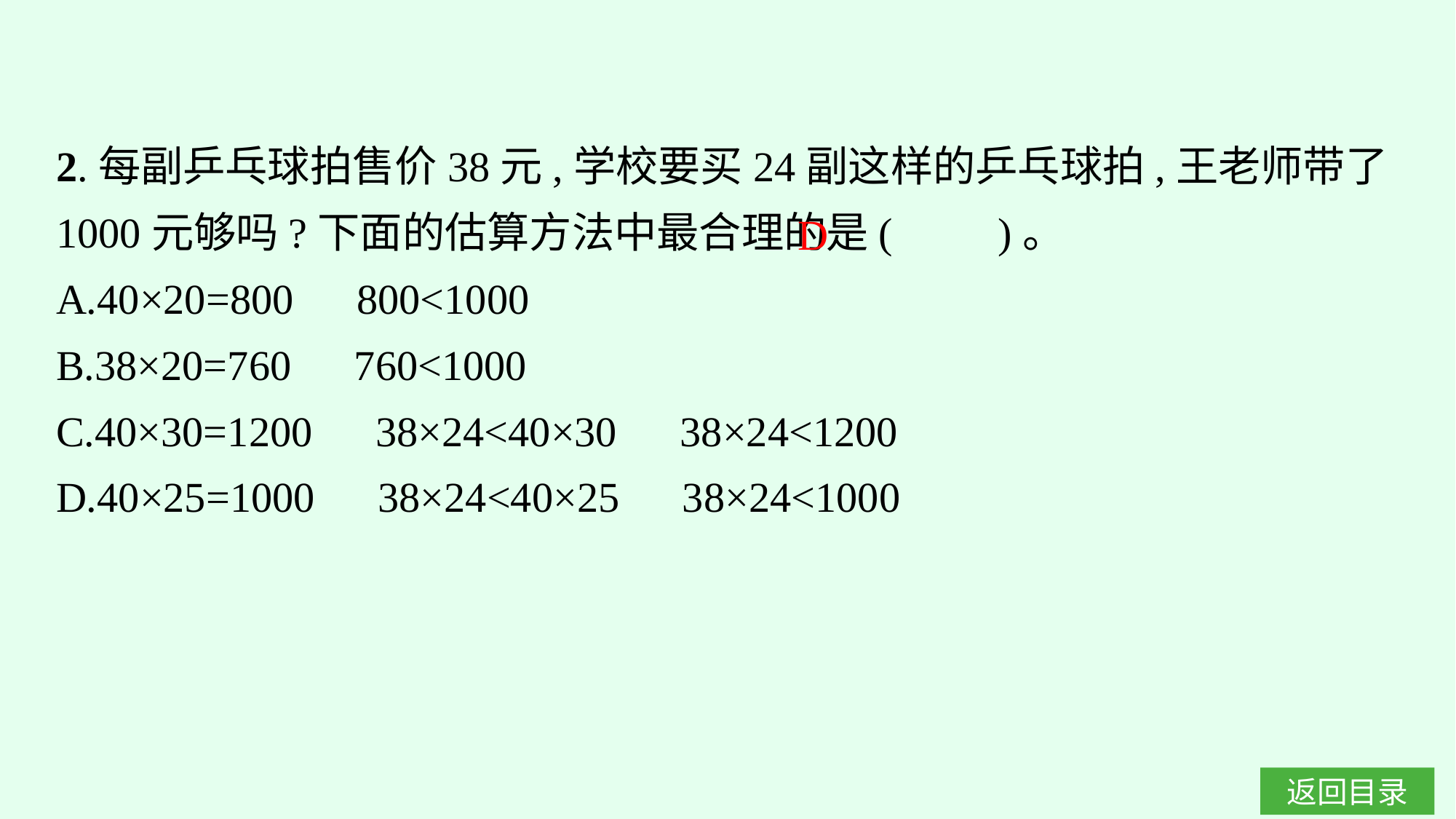

2.每副乒乓球拍售价38元,学校要买24副这样的乒乓球拍,王老师带了1000元够吗?下面的估算方法中最合理的是(　　)。
A.40×20=800　800<1000
B.38×20=760　760<1000
C.40×30=1200　38×24<40×30　38×24<1200
D.40×25=1000　38×24<40×25　38×24<1000
D